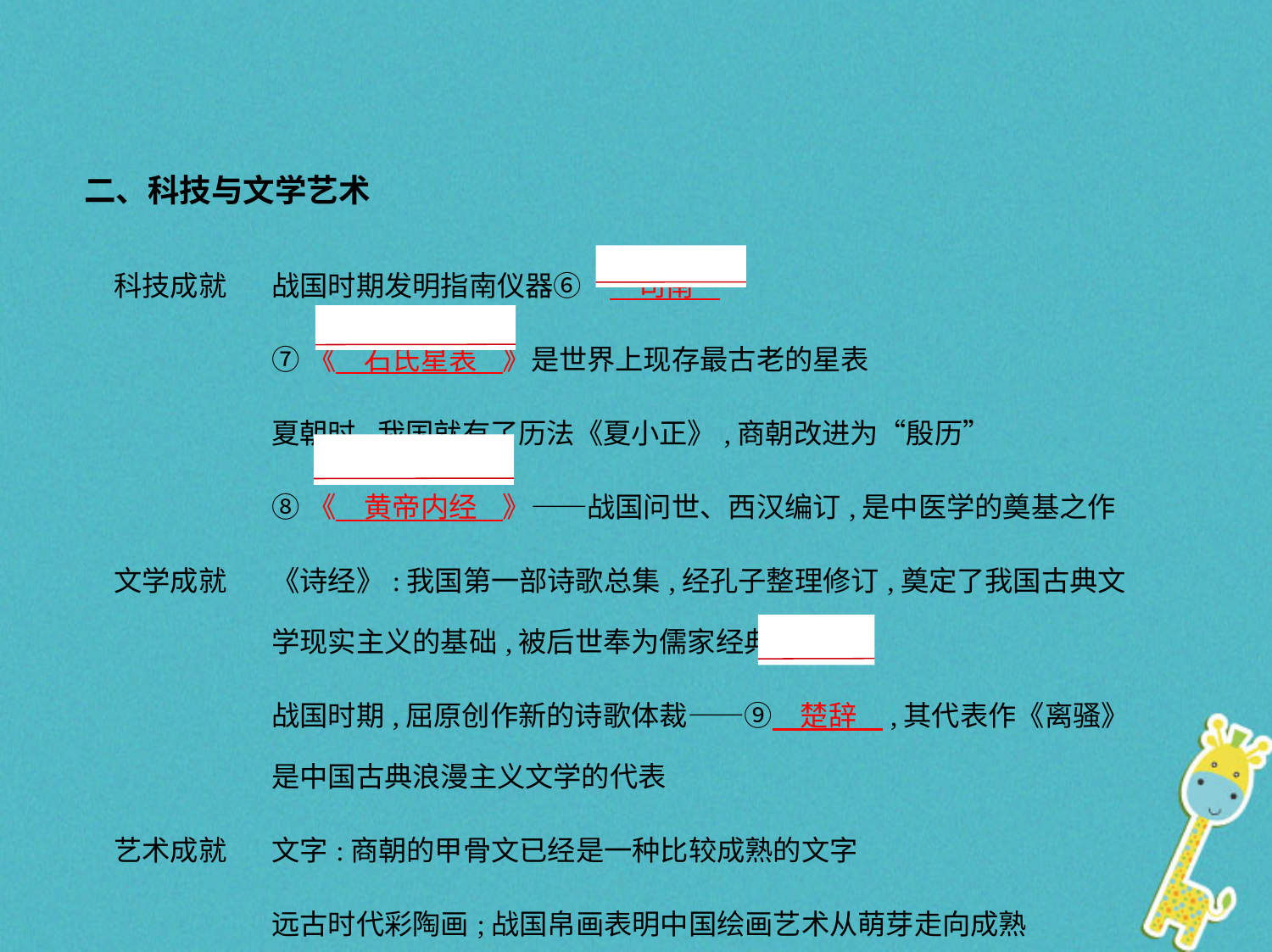

二、科技与文学艺术
| 科技成就 | 战国时期发明指南仪器⑥“　司南    ” |
| --- | --- |
|  | ⑦《　石氏星表    》是世界上现存最古老的星表 |
|  | 夏朝时,我国就有了历法《夏小正》,商朝改进为“殷历” |
|  | ⑧《　黄帝内经    》——战国问世、西汉编订,是中医学的奠基之作 |
| 文学成就 | 《诗经》:我国第一部诗歌总集,经孔子整理修订,奠定了我国古典文 学现实主义的基础,被后世奉为儒家经典 |
|  | 战国时期,屈原创作新的诗歌体裁——⑨　楚辞    ,其代表作《离骚》 是中国古典浪漫主义文学的代表 |
| 艺术成就 | 文字:商朝的甲骨文已经是一种比较成熟的文字 |
|  | 远古时代彩陶画;战国帛画表明中国绘画艺术从萌芽走向成熟 |